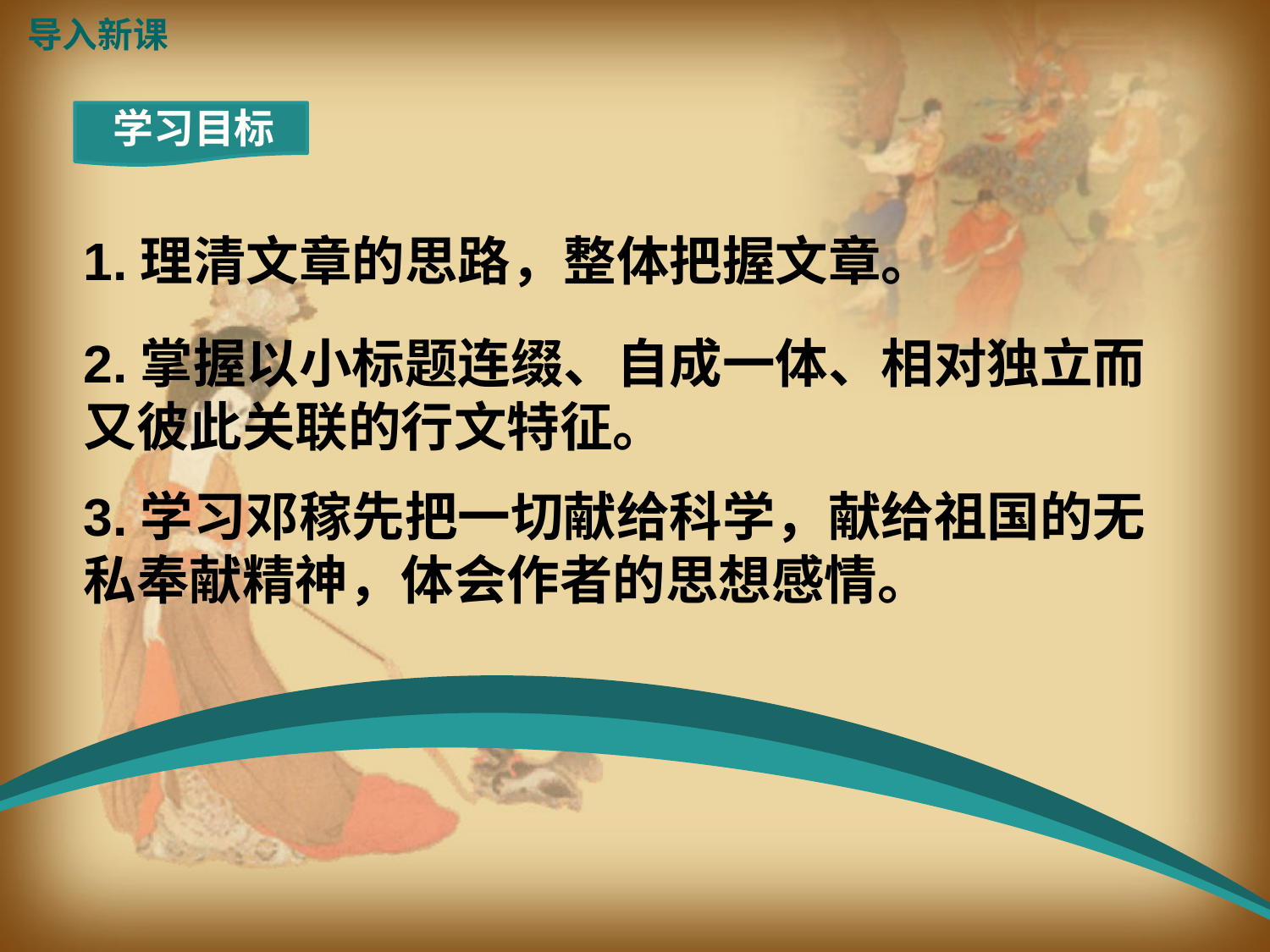

导入新课
学习目标

1.理清文章的思路，整体把握文章。
2.掌握以小标题连缀、自成一体、相对独立而又彼此关联的行文特征。
3.学习邓稼先把一切献给科学，献给祖国的无私奉献精神，体会作者的思想感情。